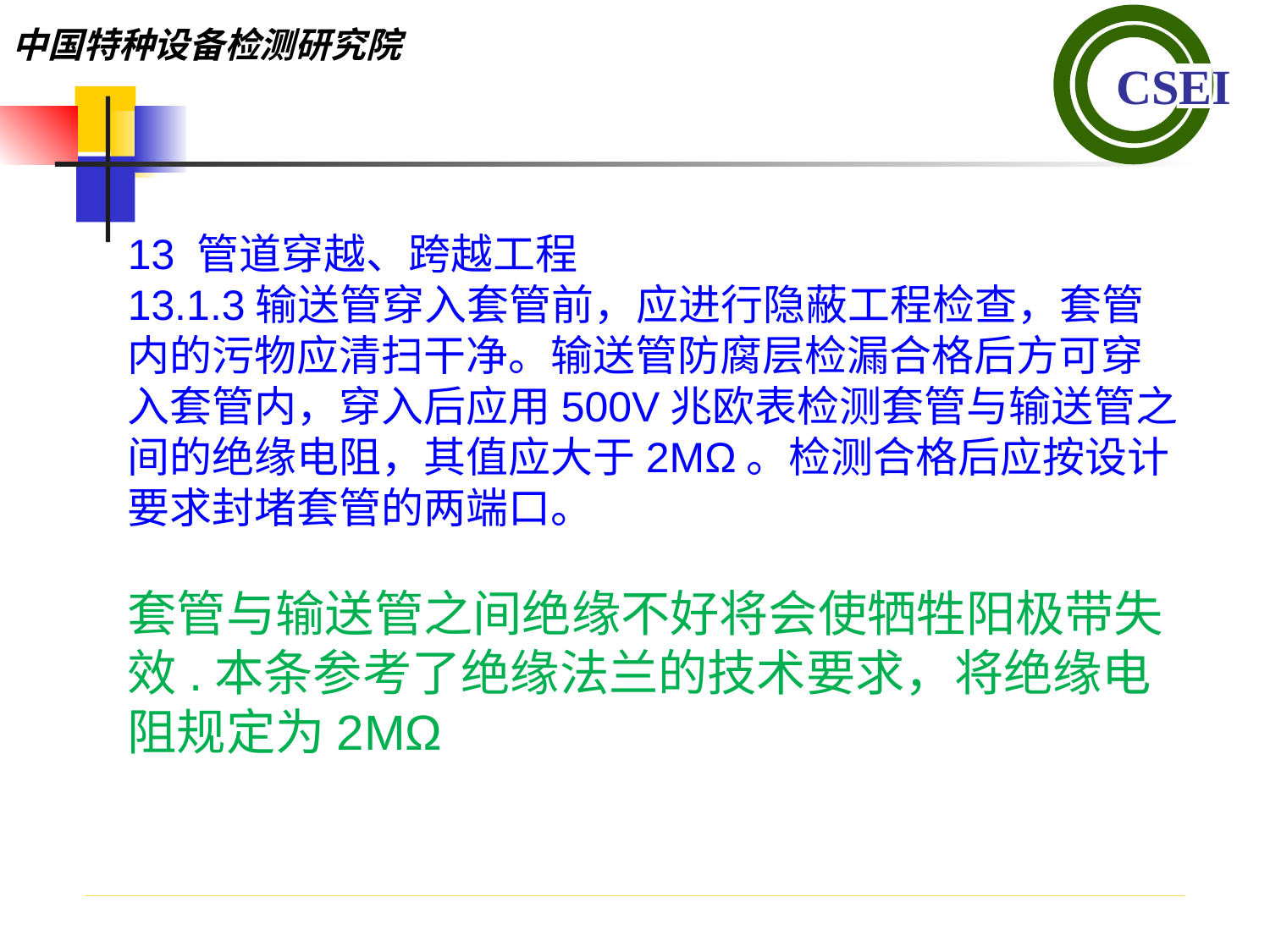

13 管道穿越、跨越工程
13.1.3输送管穿入套管前，应进行隐蔽工程检查，套管内的污物应清扫干净。输送管防腐层检漏合格后方可穿入套管内，穿入后应用500V兆欧表检测套管与输送管之间的绝缘电阻，其值应大于2MΩ。检测合格后应按设计要求封堵套管的两端口。
套管与输送管之间绝缘不好将会使牺牲阳极带失效.本条参考了绝缘法兰的技术要求，将绝缘电阻规定为2MΩ